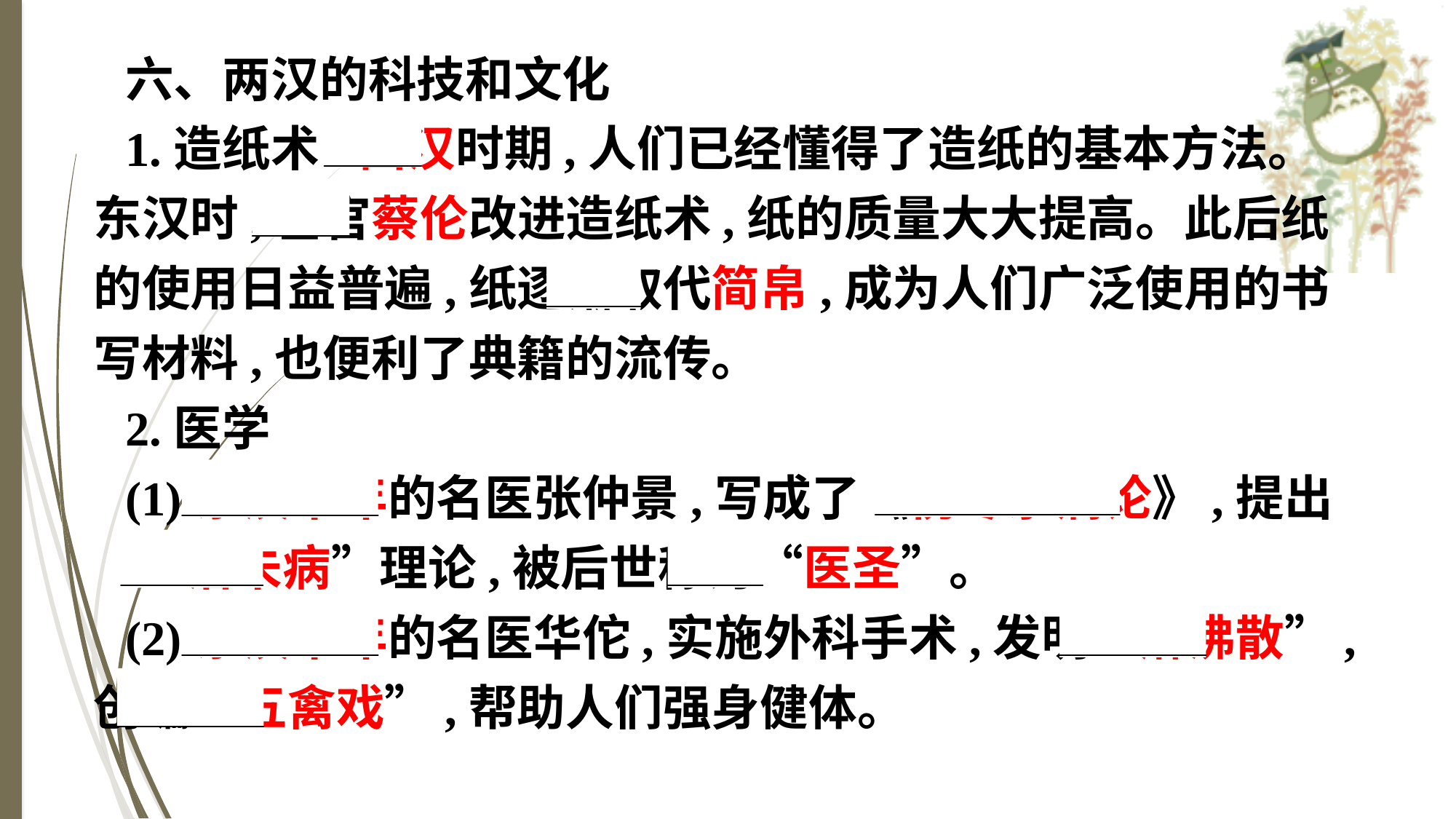

六、两汉的科技和文化
1.造纸术:西汉时期,人们已经懂得了造纸的基本方法。东汉时,宦官蔡伦改进造纸术,纸的质量大大提高。此后纸的使用日益普遍,纸逐渐取代简帛,成为人们广泛使用的书写材料,也便利了典籍的流传。
2.医学
(1)东汉末年的名医张仲景,写成了《伤寒杂病论》,提出
“治未病”理论,被后世称为“医圣”。
(2)东汉末年的名医华佗,实施外科手术,发明“麻沸散”,创编“五禽戏”,帮助人们强身健体。